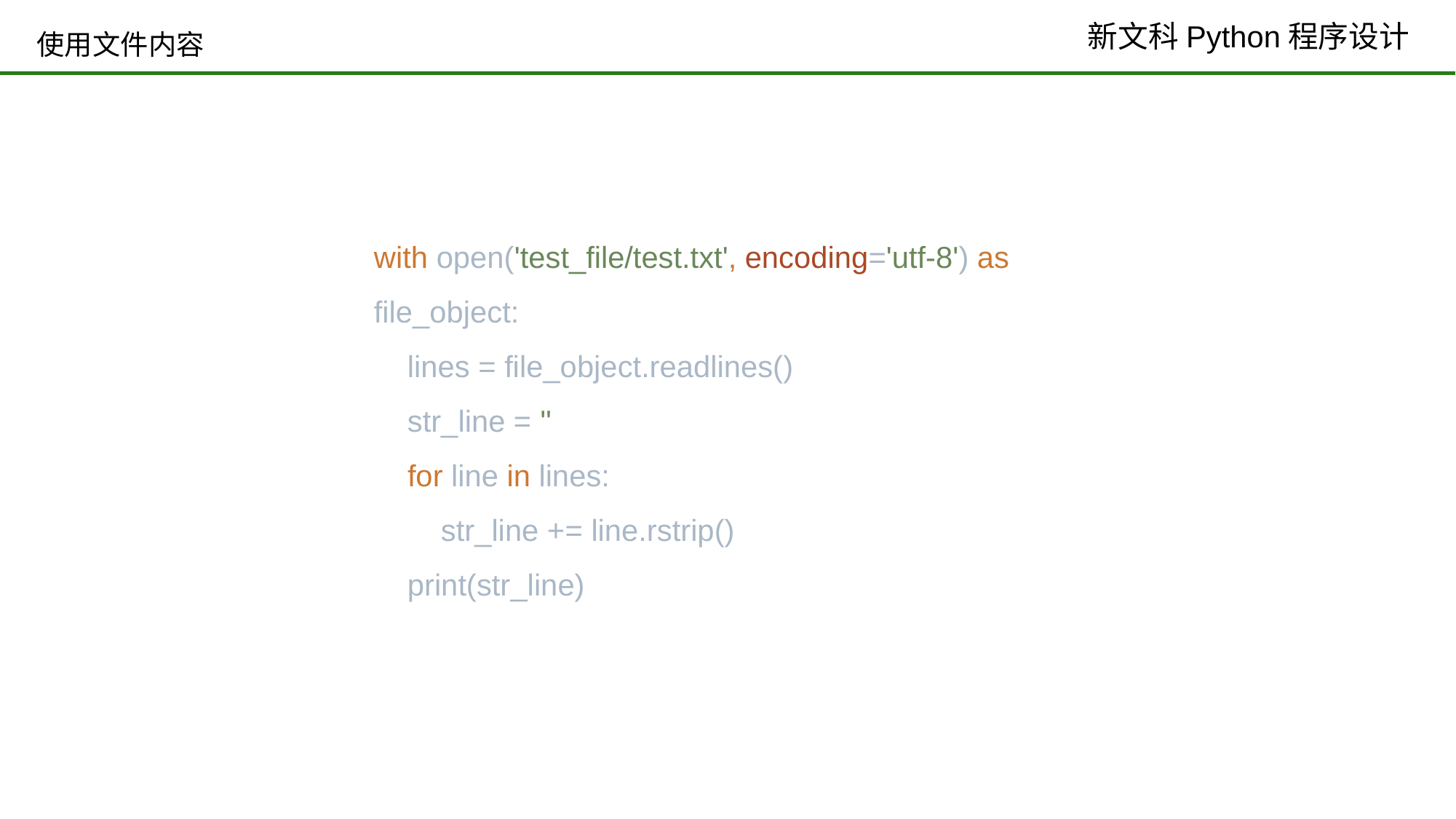

# 使用文件内容
with open('test_file/test.txt', encoding='utf-8') as file_object:
    lines = file_object.readlines()
    str_line = ''
    for line in lines:
        str_line += line.rstrip()
    print(str_line)